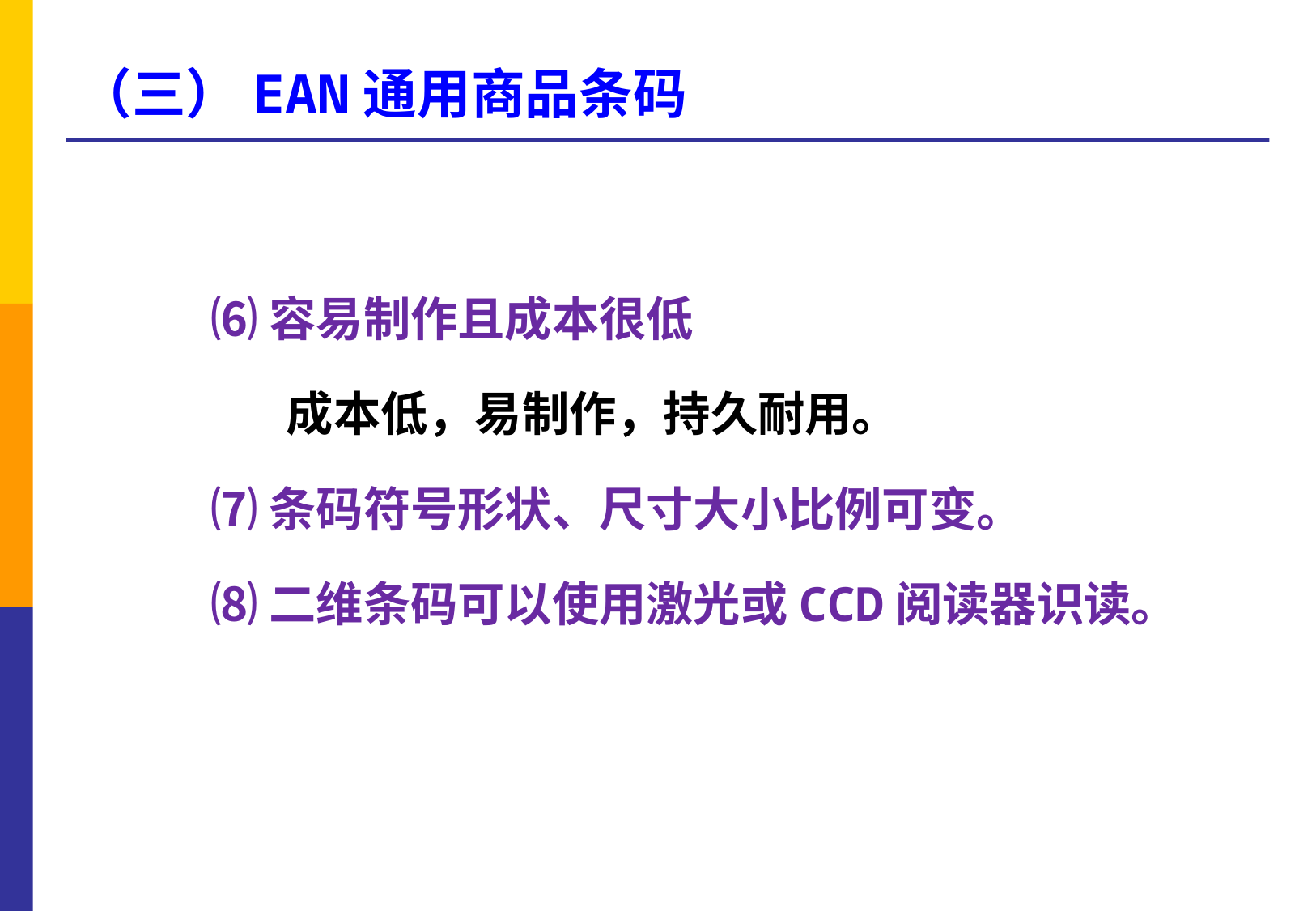

# （三）EAN通用商品条码
⑹容易制作且成本很低
      成本低，易制作，持久耐用。
⑺条码符号形状、尺寸大小比例可变。
⑻二维条码可以使用激光或CCD阅读器识读。